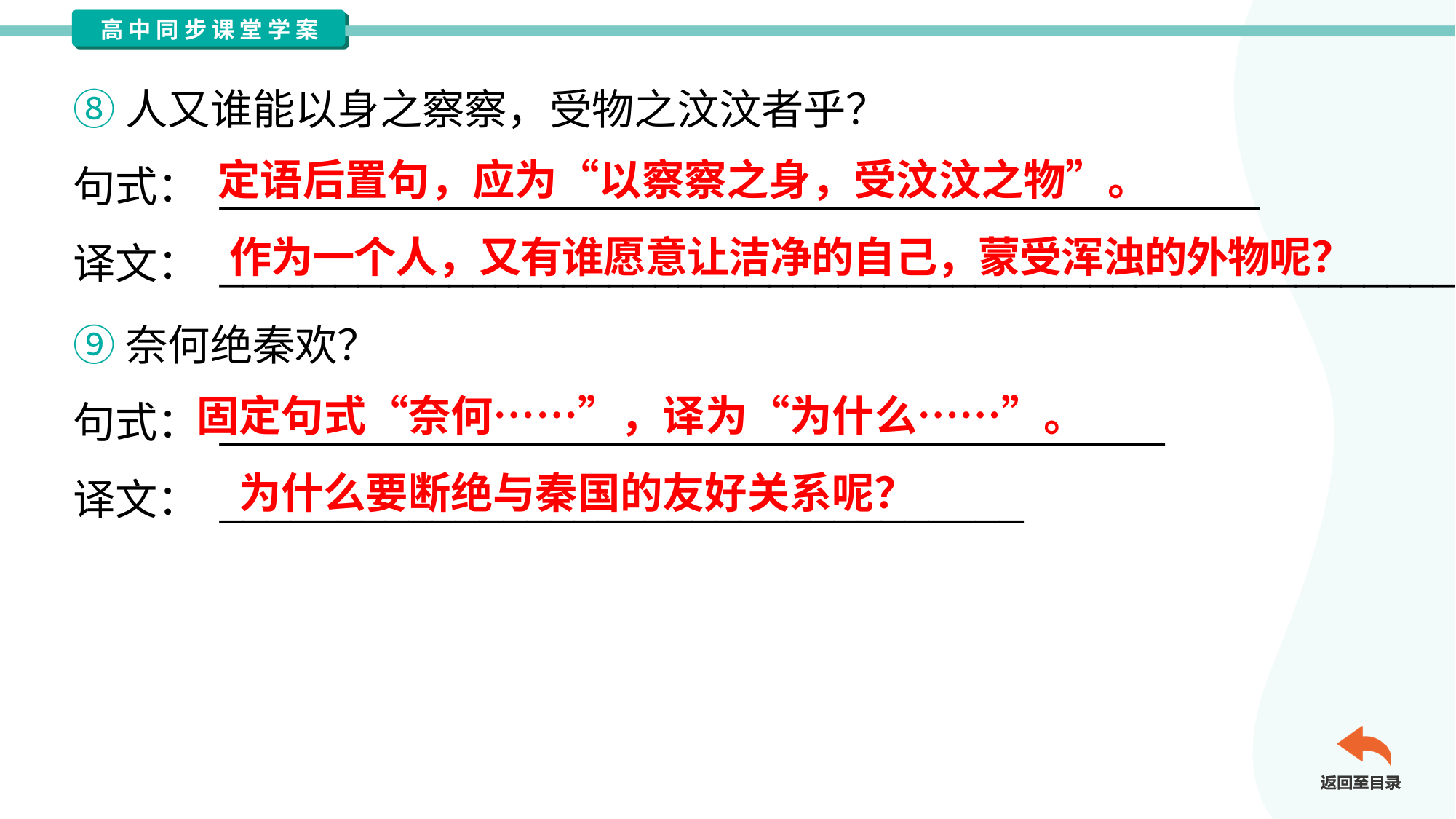

⑧人又谁能以身之察察，受物之汶汶者乎？
句式： ____________________________________________
译文： ________________________________________________________
定语后置句，应为“以察察之身，受汶汶之物”。
作为一个人，又有谁愿意让洁净的自己，蒙受浑浊的外物呢？
⑨奈何绝秦欢？
句式： ________________________________________
译文： __________________________________
固定句式“奈何……”，译为“为什么……”。
为什么要断绝与秦国的友好关系呢？